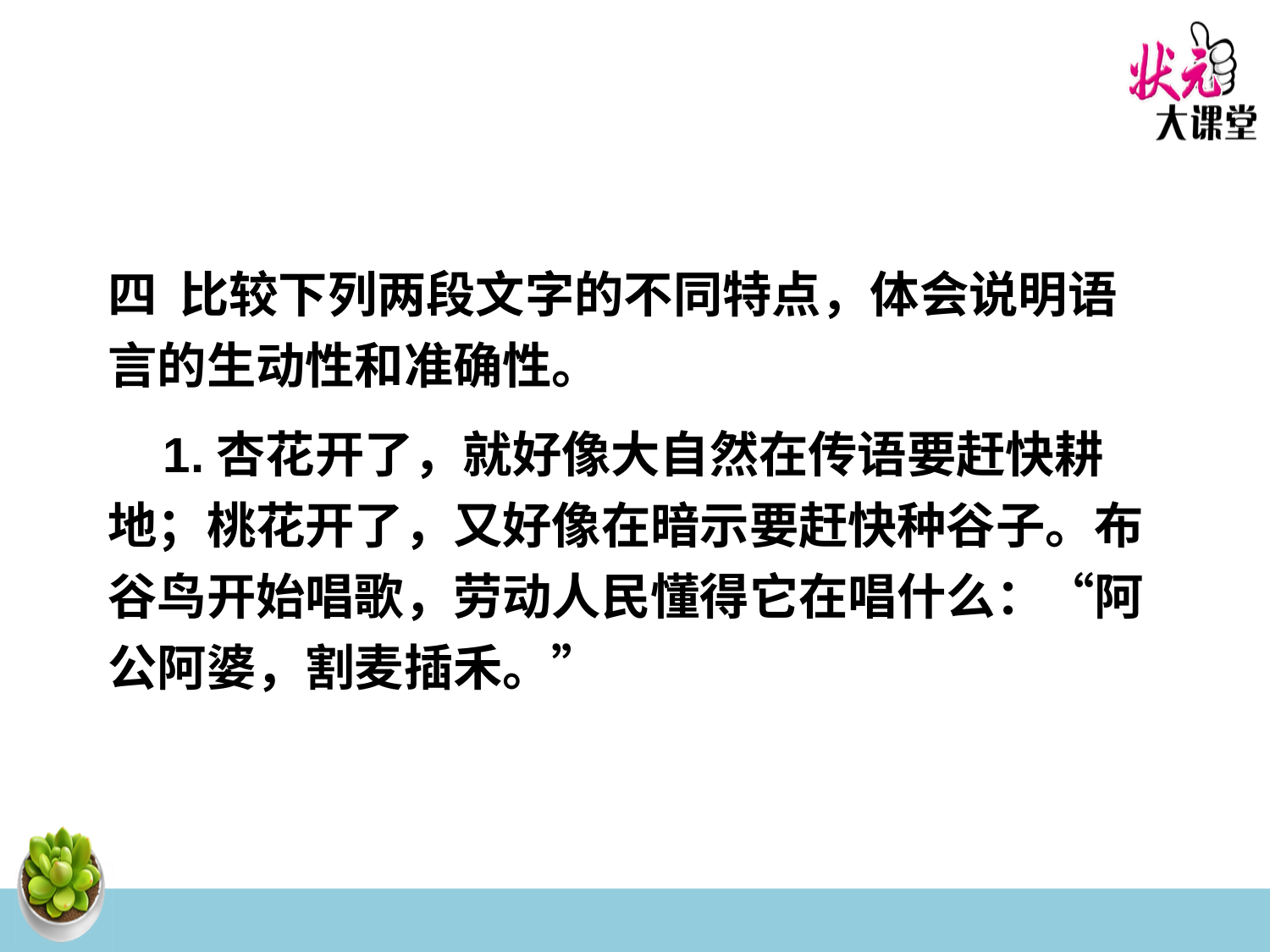

四  比较下列两段文字的不同特点，体会说明语言的生动性和准确性。
    1.杏花开了，就好像大自然在传语要赶快耕地；桃花开了，又好像在暗示要赶快种谷子。布谷鸟开始唱歌，劳动人民懂得它在唱什么：“阿公阿婆，割麦插禾。”